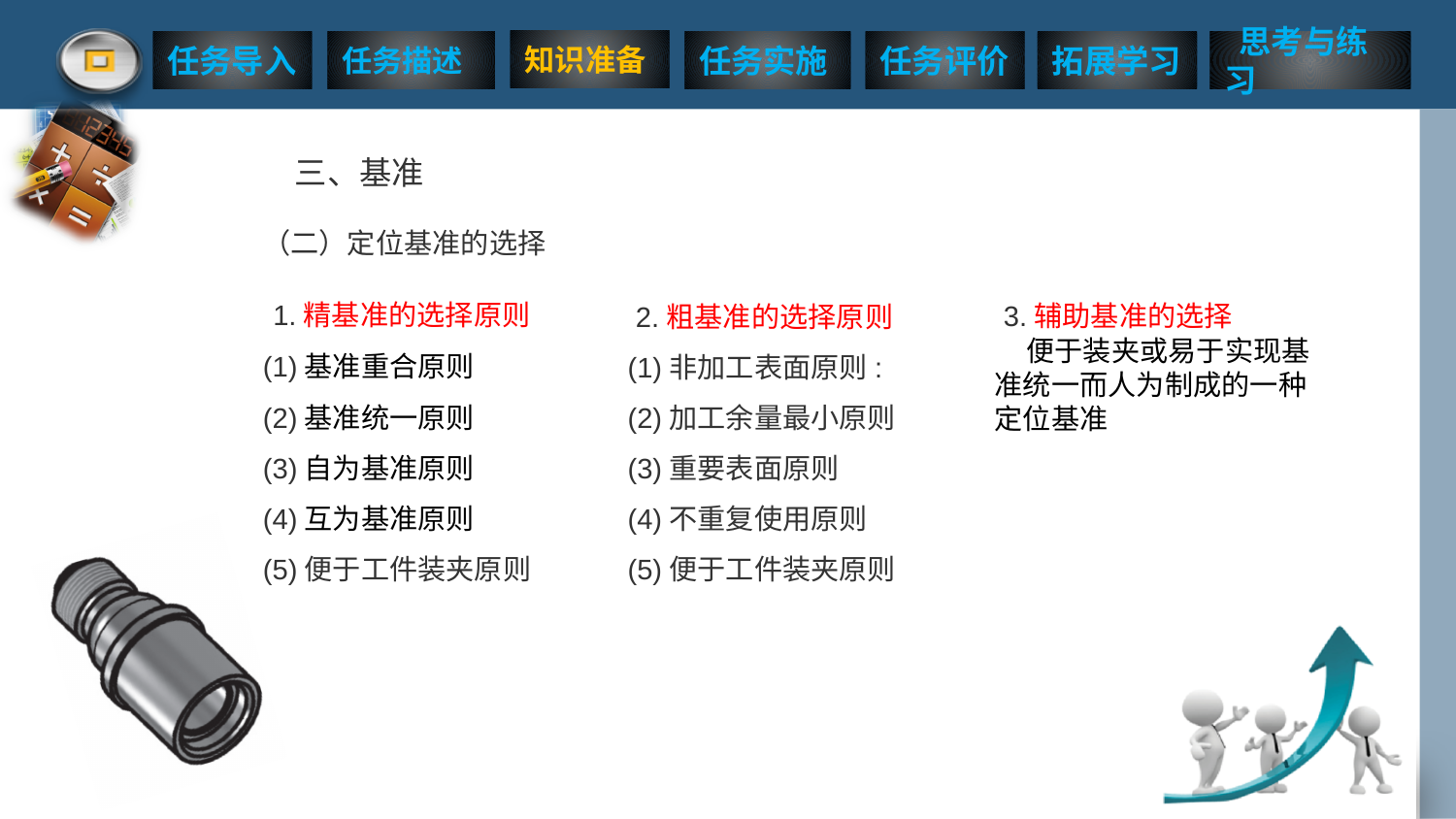

三、基准
 （二）定位基准的选择
 1.精基准的选择原则
(1)基准重合原则
(2)基准统一原则
(3)自为基准原则
(4)互为基准原则
(5)便于工件装夹原则
 3.辅助基准的选择
    便于装夹或易于实现基准统一而人为制成的一种定位基准
 2.粗基准的选择原则
(1)非加工表面原则:
(2)加工余量最小原则
(3)重要表面原则
(4)不重复使用原则
(5)便于工件装夹原则